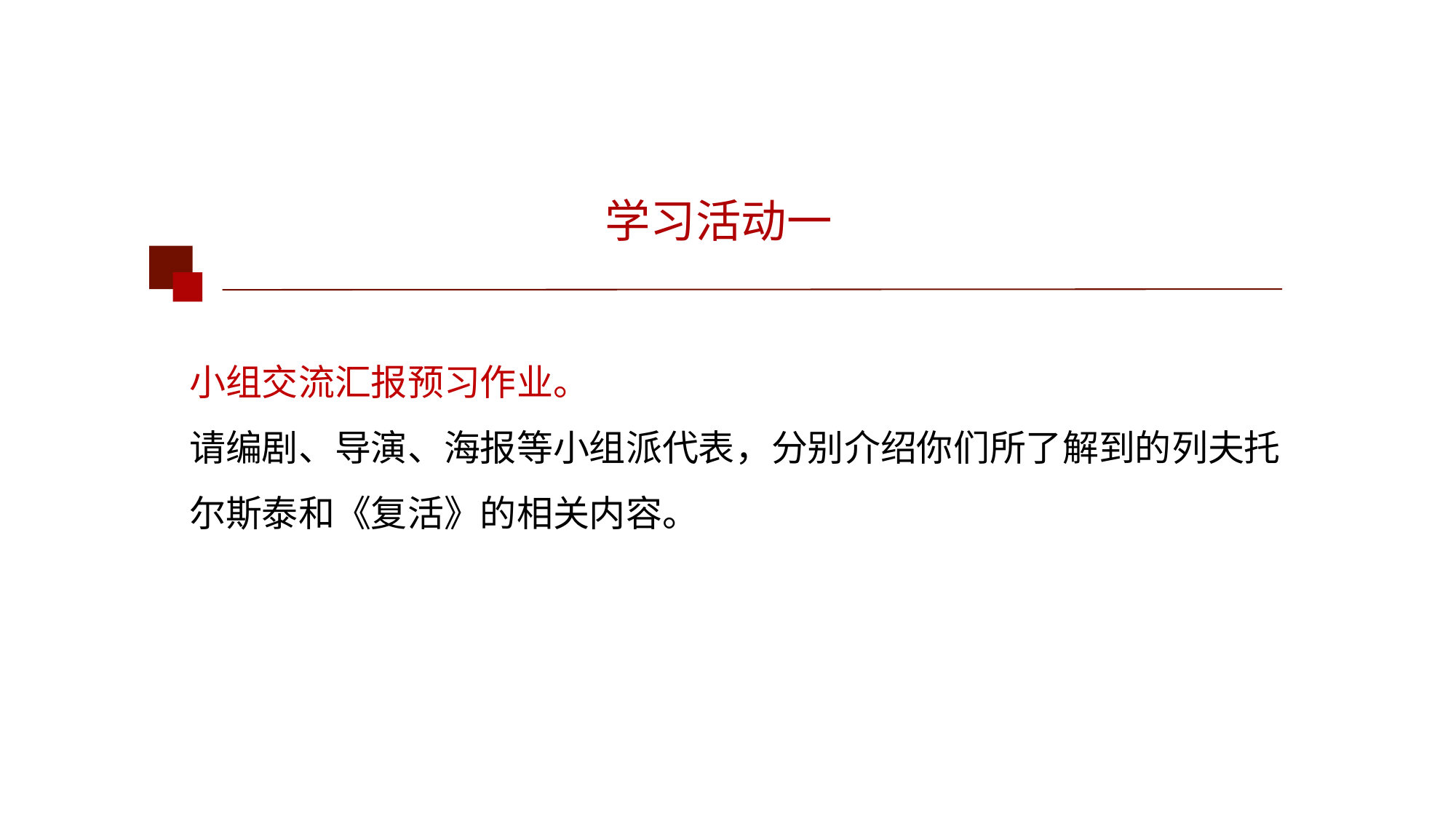

学习活动一

小组交流汇报预习作业。
请编剧、导演、海报等小组派代表，分别介绍你们所了解到的列夫托尔斯泰和《复活》的相关内容。